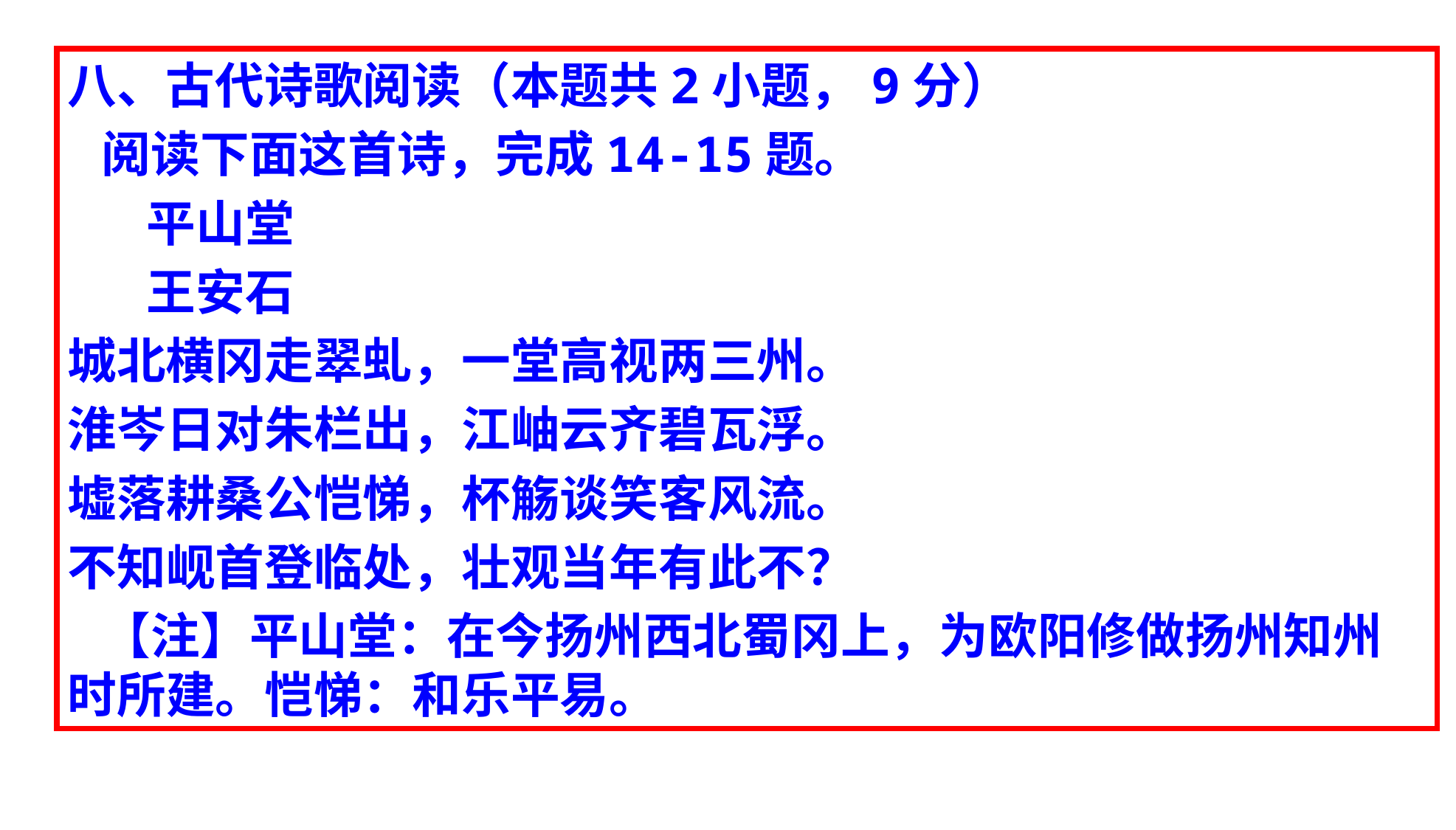

八、古代诗歌阅读（本题共2小题，9分）
  阅读下面这首诗，完成14-15题。
      平山堂
      王安石
城北横冈走翠虬，一堂高视两三州。
淮岑日对朱栏出，江岫云齐碧瓦浮。
墟落耕桑公恺悌，杯觞谈笑客风流。
不知岘首登临处，壮观当年有此不？
  【注】平山堂：在今扬州西北蜀冈上，为欧阳修做扬州知州时所建。恺悌：和乐平易。